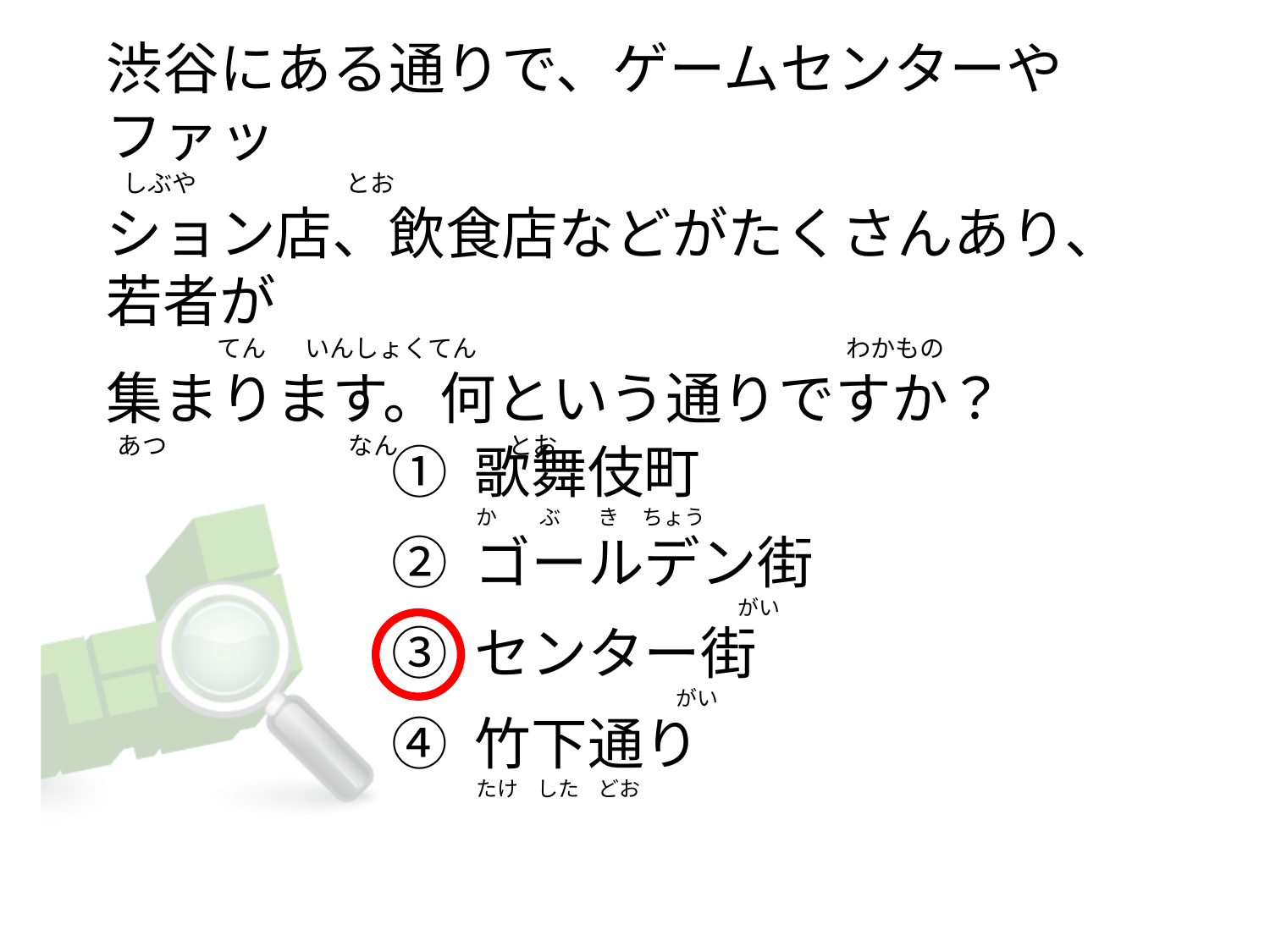

渋谷にある通りで、ゲームセンターやファッ
  しぶや                           とお
ション店、飲食店などがたくさんあり、若者が
                   てん       いんしょくてん                                                                   わかもの
集まります。何という通りですか？
 あつ                                 なん                    とお
① 歌舞伎町
② ゴールデン街
③ センター街
④ 竹下通り
か         ぶ        き     ちょう
                                                       がい

                                           がい
たけ    した    どお